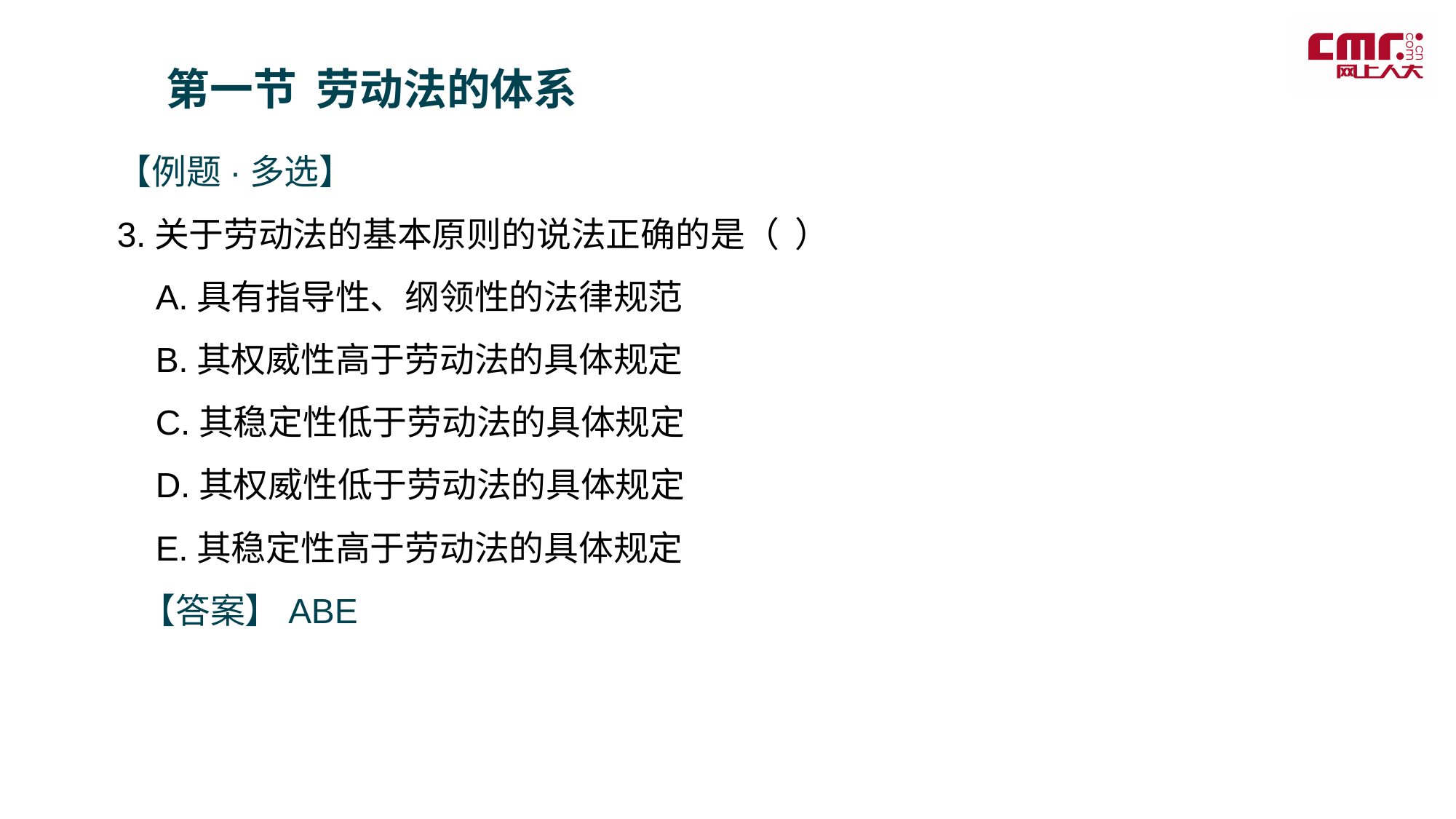

第一节  劳动法的体系
【例题·多选】
3.关于劳动法的基本原则的说法正确的是（  ）
    A.具有指导性、纲领性的法律规范
    B.其权威性高于劳动法的具体规定
    C.其稳定性低于劳动法的具体规定
    D.其权威性低于劳动法的具体规定
    E.其稳定性高于劳动法的具体规定
  【答案】ABE